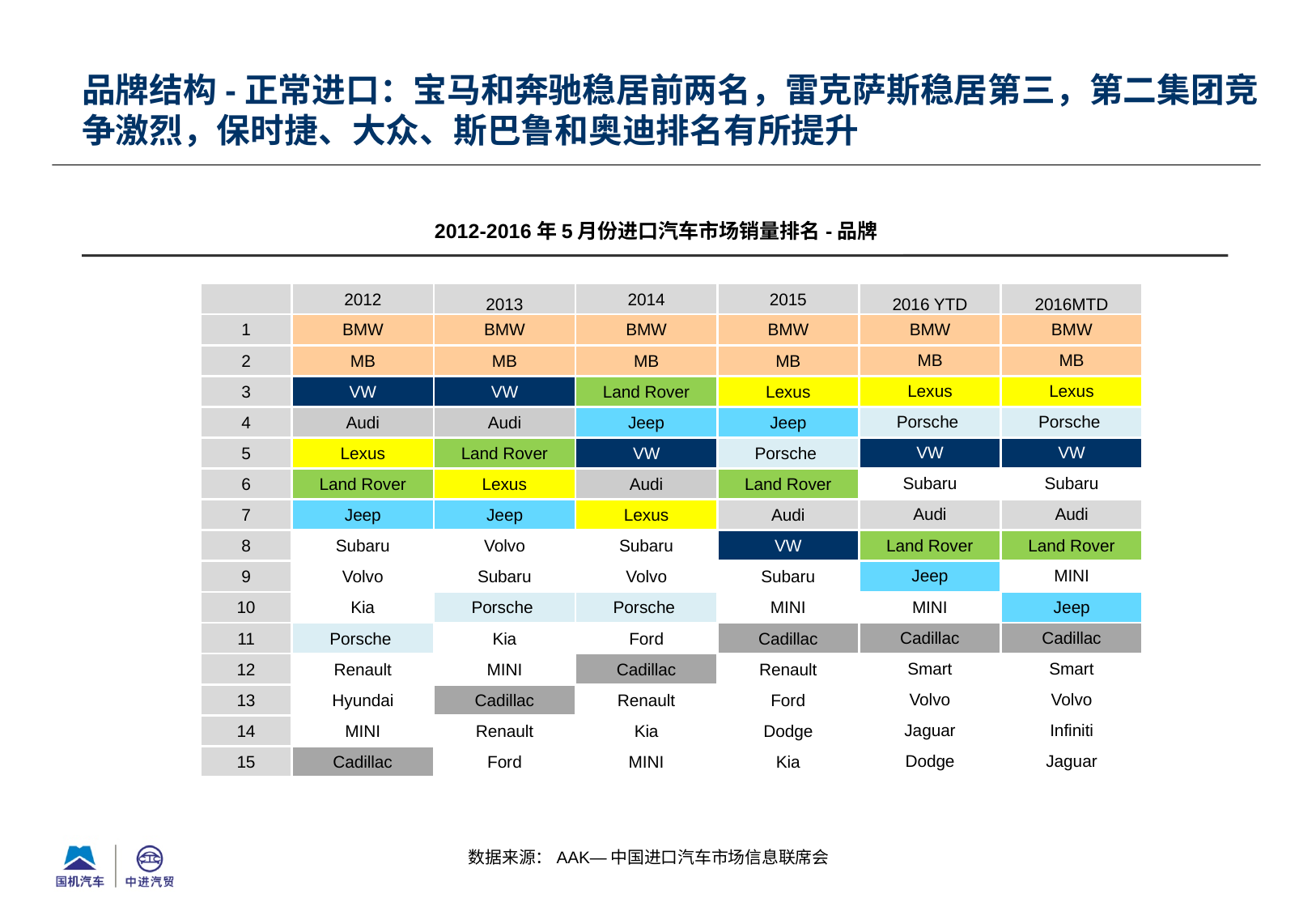

品牌结构-正常进口：宝马和奔驰稳居前两名，雷克萨斯稳居第三，第二集团竞争激烈，保时捷、大众、斯巴鲁和奥迪排名有所提升
2012-2016年5月份进口汽车市场销量排名-品牌

|  | 2012 | 2013 | 2014 | 2015 | 2016 YTD | 2016MTD |
| --- | --- | --- | --- | --- | --- | --- |
| 1 | BMW | BMW | BMW | BMW | BMW | BMW |
| 2 | MB | MB | MB | MB | MB | MB |
| 3 | VW | VW | Land Rover | Lexus | Lexus | Lexus |
| 4 | Audi | Audi | Jeep | Jeep | Porsche | Porsche |
| 5 | Lexus | Land Rover | VW | Porsche | VW | VW |
| 6 | Land Rover | Lexus | Audi | Land Rover | Subaru | Subaru |
| 7 | Jeep | Jeep | Lexus | Audi | Audi | Audi |
| 8 | Subaru | Volvo | Subaru | VW | Land Rover | Land Rover |
| 9 | Volvo | Subaru | Volvo | Subaru | Jeep | MINI |
| 10 | Kia | Porsche | Porsche | MINI | MINI | Jeep |
| 11 | Porsche | Kia | Ford | Cadillac | Cadillac | Cadillac |
| 12 | Renault | MINI | Cadillac | Renault | Smart | Smart |
| 13 | Hyundai | Cadillac | Renault | Ford | Volvo | Volvo |
| 14 | MINI | Renault | Kia | Dodge | Jaguar | Infiniti |
| 15 | Cadillac | Ford | MINI | Kia | Dodge | Jaguar |
数据来源：AAK—中国进口汽车市场信息联席会